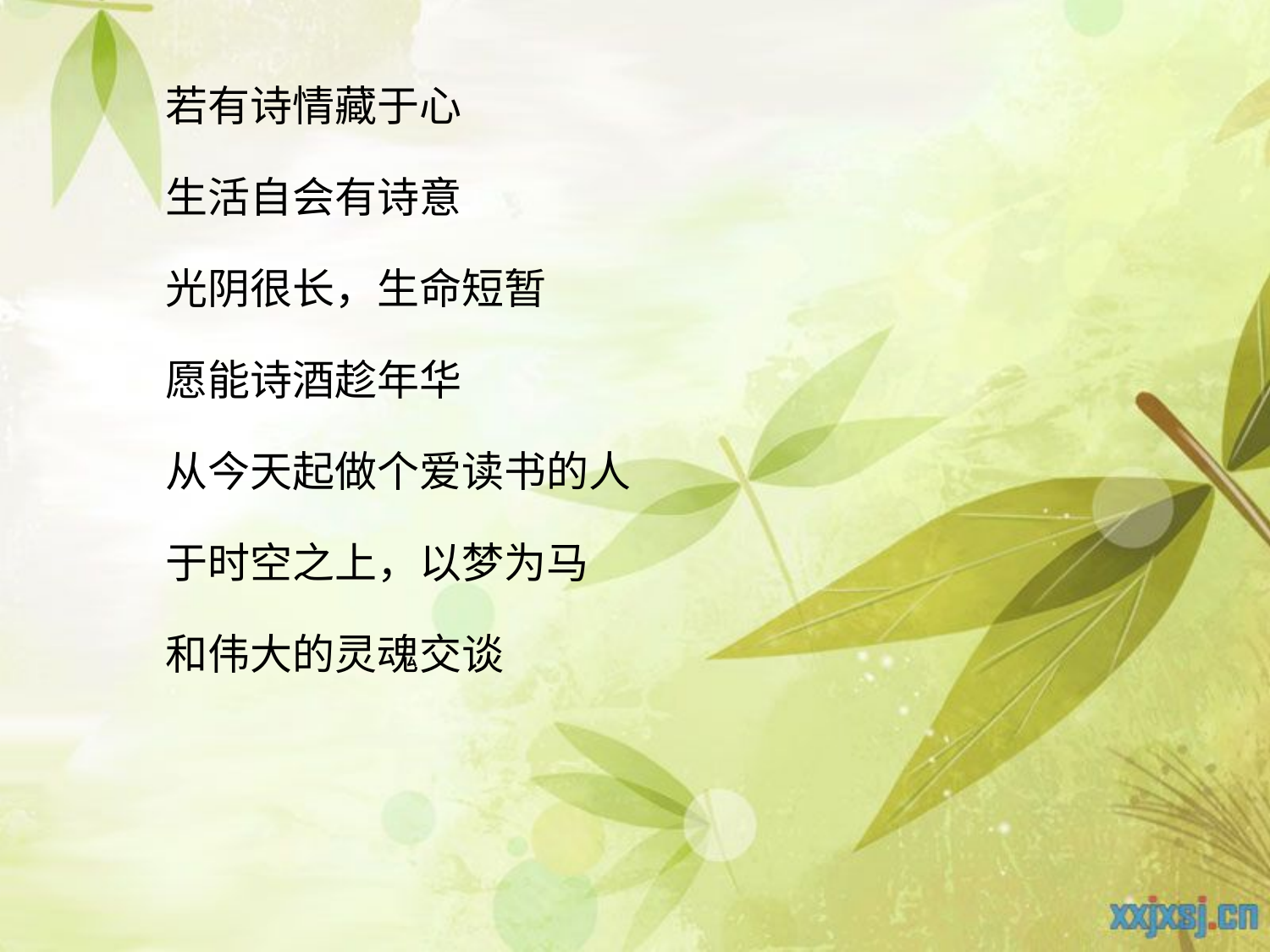

若有诗情藏于心

生活自会有诗意

光阴很长，生命短暂

愿能诗酒趁年华

从今天起做个爱读书的人

于时空之上，以梦为马

和伟大的灵魂交谈